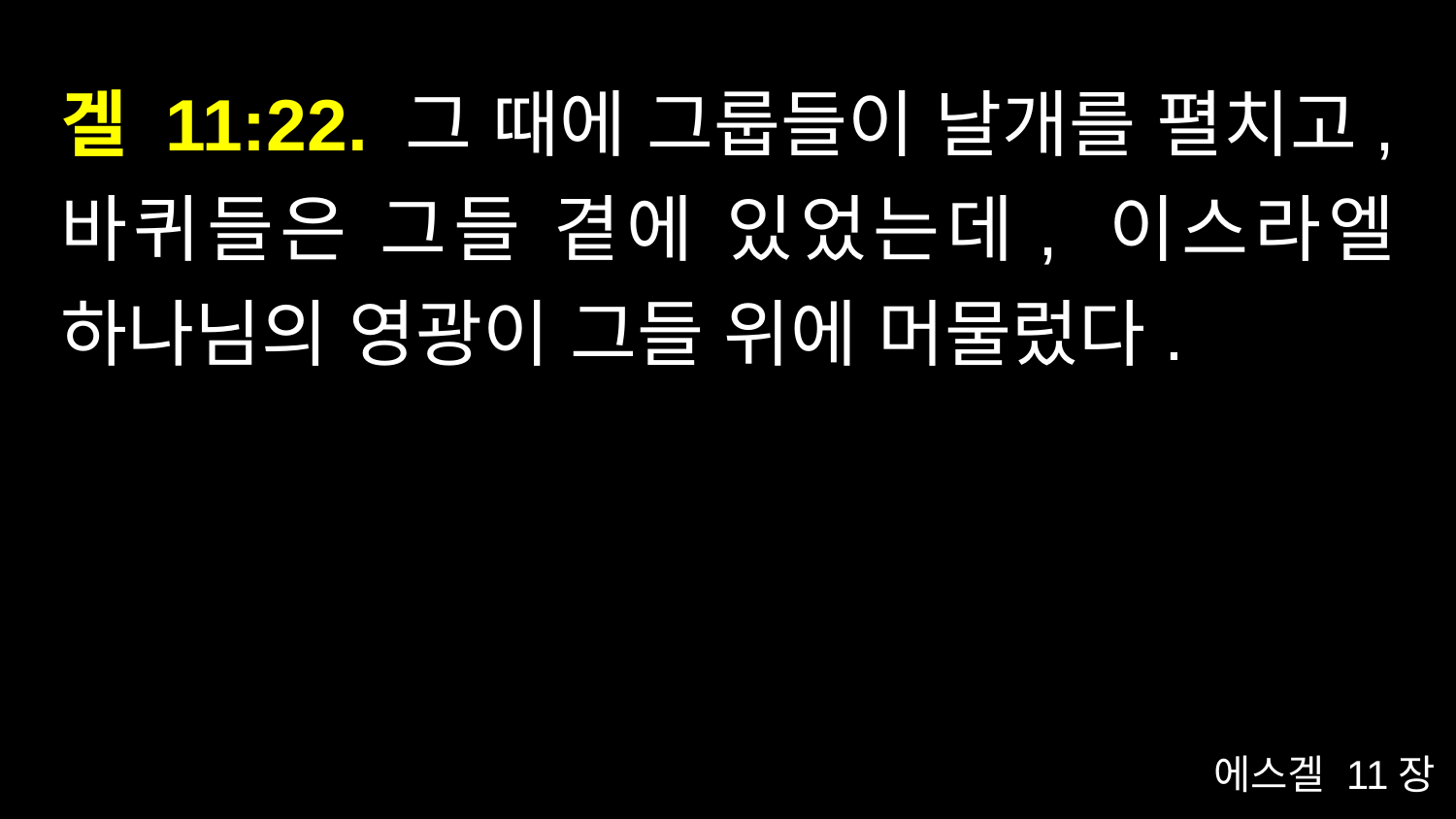

# 겔 11:22. 그 때에 그룹들이 날개를 펼치고, 바퀴들은 그들 곁에 있었는데, 이스라엘 하나님의 영광이 그들 위에 머물렀다.
에스겔 11장